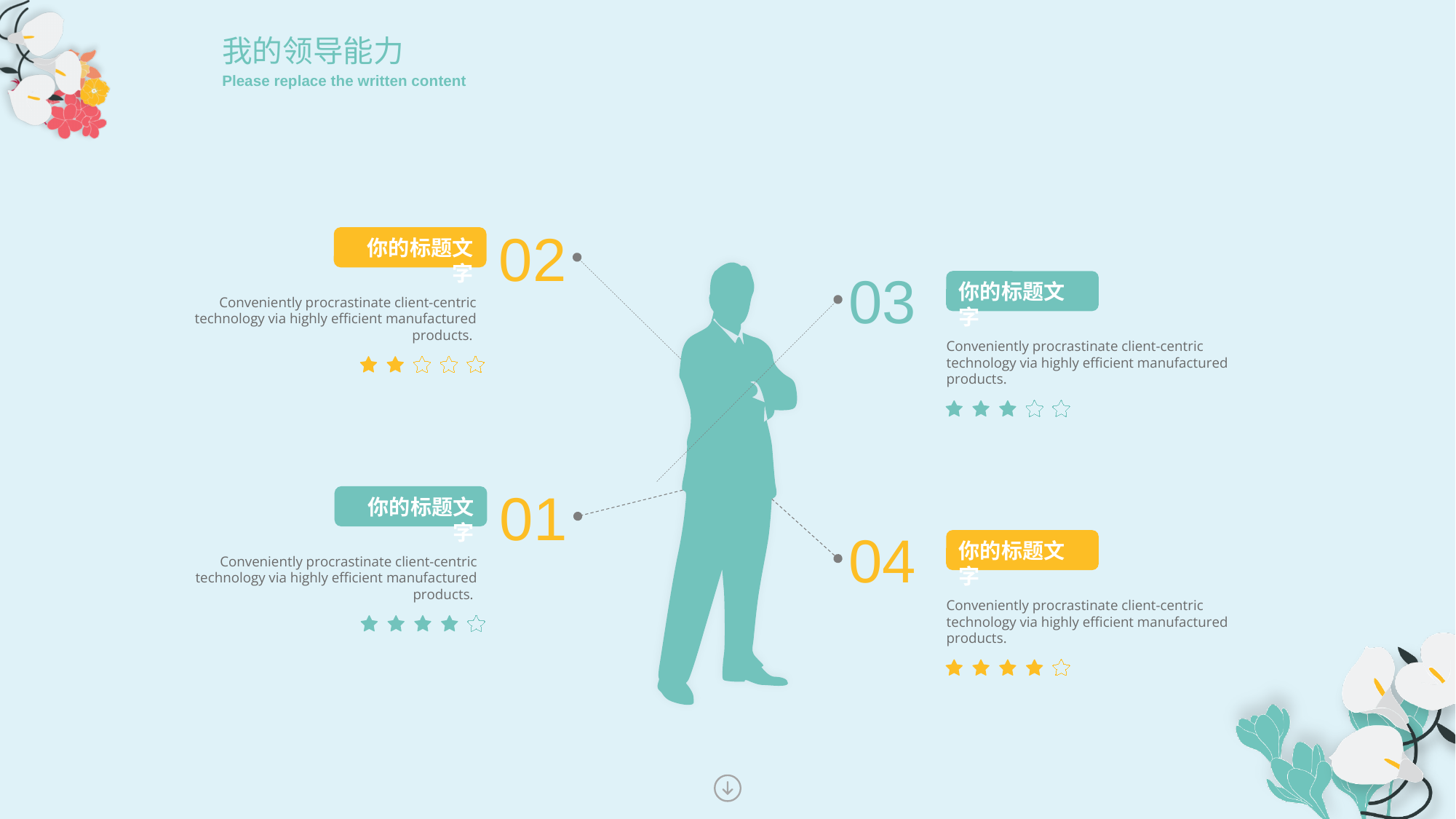

我的领导能力
Please replace the written content
02
你的标题文字

03
你的标题文字
Conveniently procrastinate client-centric technology via highly efficient manufactured products.
Conveniently procrastinate client-centric technology via highly efficient manufactured products.

01
你的标题文字
04
你的标题文字
Conveniently procrastinate client-centric technology via highly efficient manufactured products.
Conveniently procrastinate client-centric technology via highly efficient manufactured products.